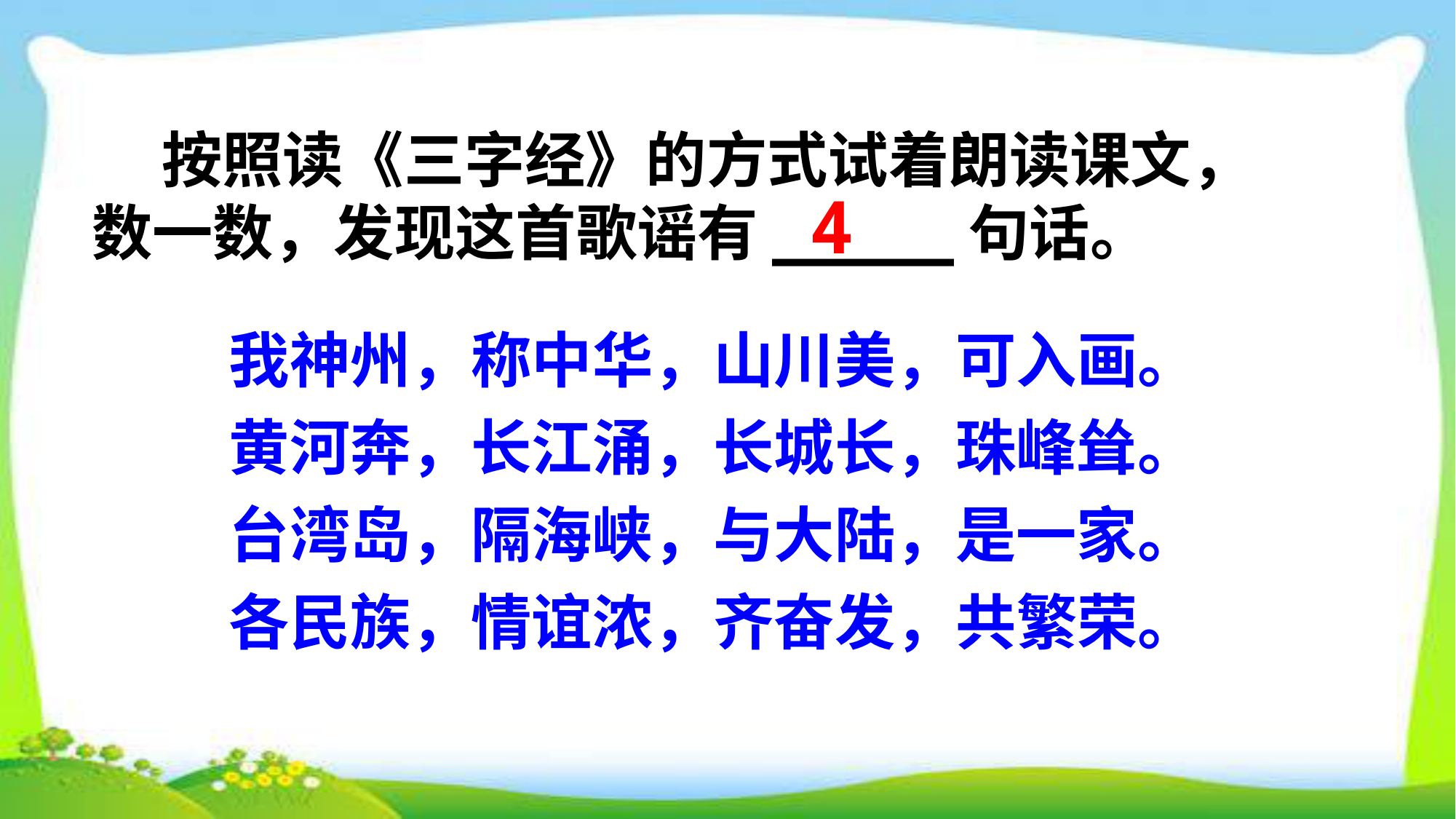

按照读《三字经》的方式试着朗读课文，数一数，发现这首歌谣有_____句话。

4
我神州，称中华，山川美，可入画。
黄河奔，长江涌，长城长，珠峰耸。
台湾岛，隔海峡，与大陆，是一家。
各民族，情谊浓，齐奋发，共繁荣。